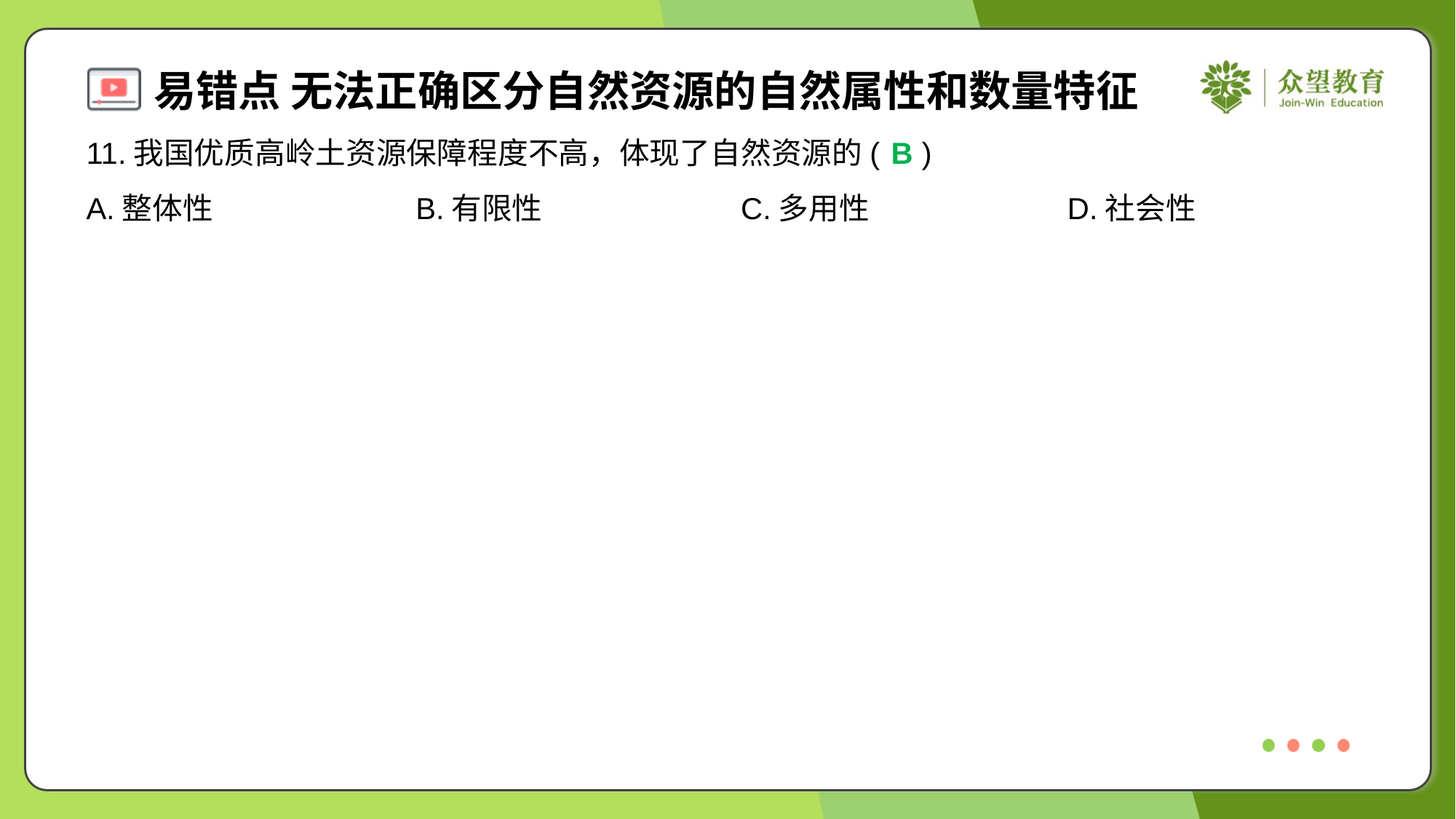

11.我国优质高岭土资源保障程度不高，体现了自然资源的(     )
B
A.整体性	B.有限性	C.多用性	D.社会性